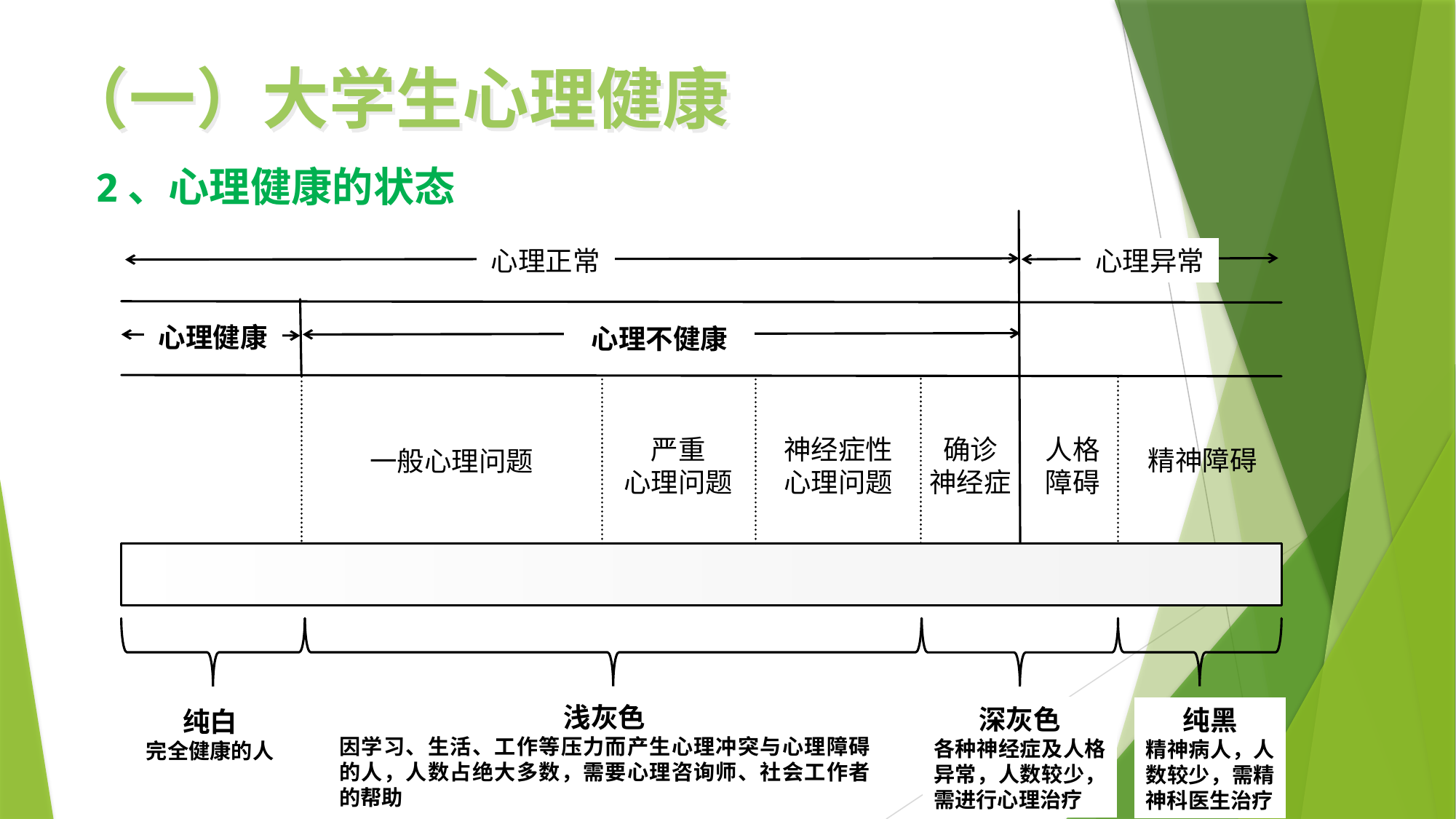

（一）大学生心理健康
2、心理健康的状态
心理正常
心理异常
心理健康
心理不健康

严重
心理问题
神经症性心理问题
确诊
神经症
人格
障碍
精神障碍
一般心理问题

浅灰色
因学习、生活、工作等压力而产生心理冲突与心理障碍的人，人数占绝大多数，需要心理咨询师、社会工作者的帮助
深灰色
各种神经症及人格异常，人数较少，需进行心理治疗
纯黑
精神病人，人数较少，需精神科医生治疗
纯白
完全健康的人